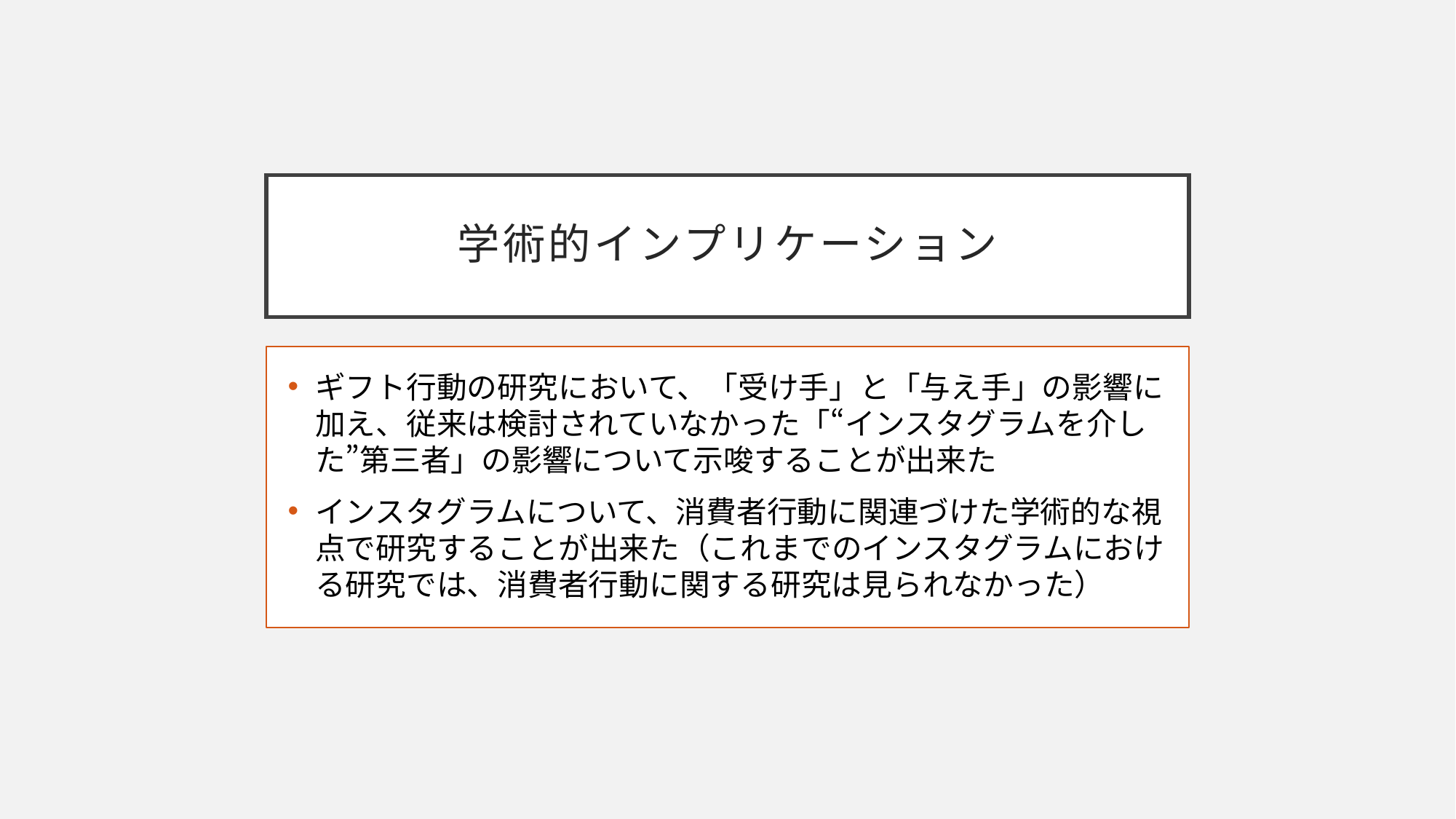

# 学術的インプリケーション
ギフト行動の研究において、「受け手」と「与え手」の影響に加え、従来は検討されていなかった「“インスタグラムを介した”第三者」の影響について示唆することが出来た
インスタグラムについて、消費者行動に関連づけた学術的な視点で研究することが出来た（これまでのインスタグラムにおける研究では、消費者行動に関する研究は見られなかった）